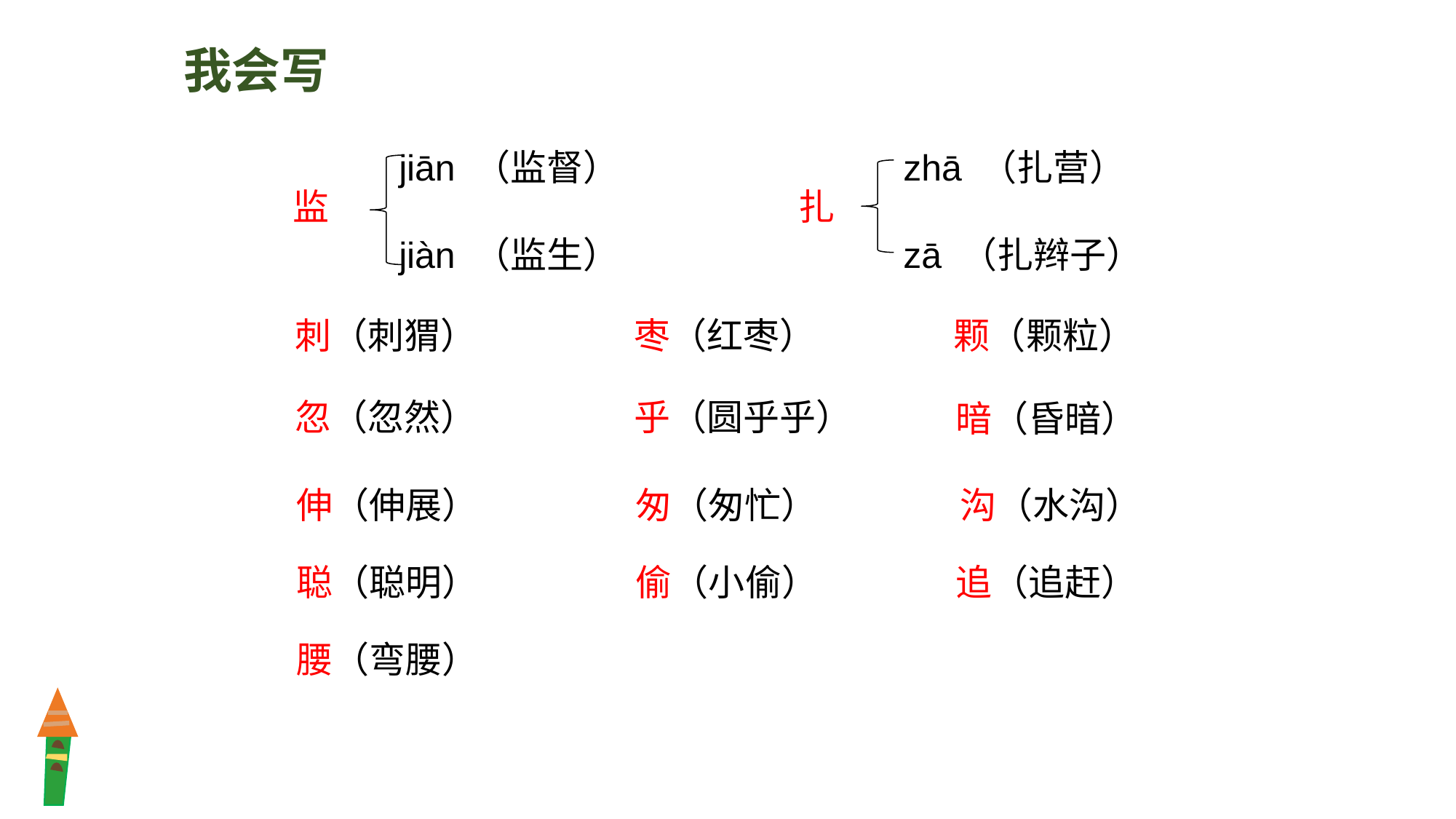

我会写
 zhā （扎营）
 zā （扎辫子）
   jiān （监督）
   jiàn （监生）

监
扎
刺（刺猬）
颗（颗粒）
枣（红枣）
忽（忽然）
乎（圆乎乎）
暗（昏暗）
伸（伸展）
匆（匆忙）
沟（水沟）
偷（小偷）
追（追赶）
聪（聪明）
腰（弯腰）